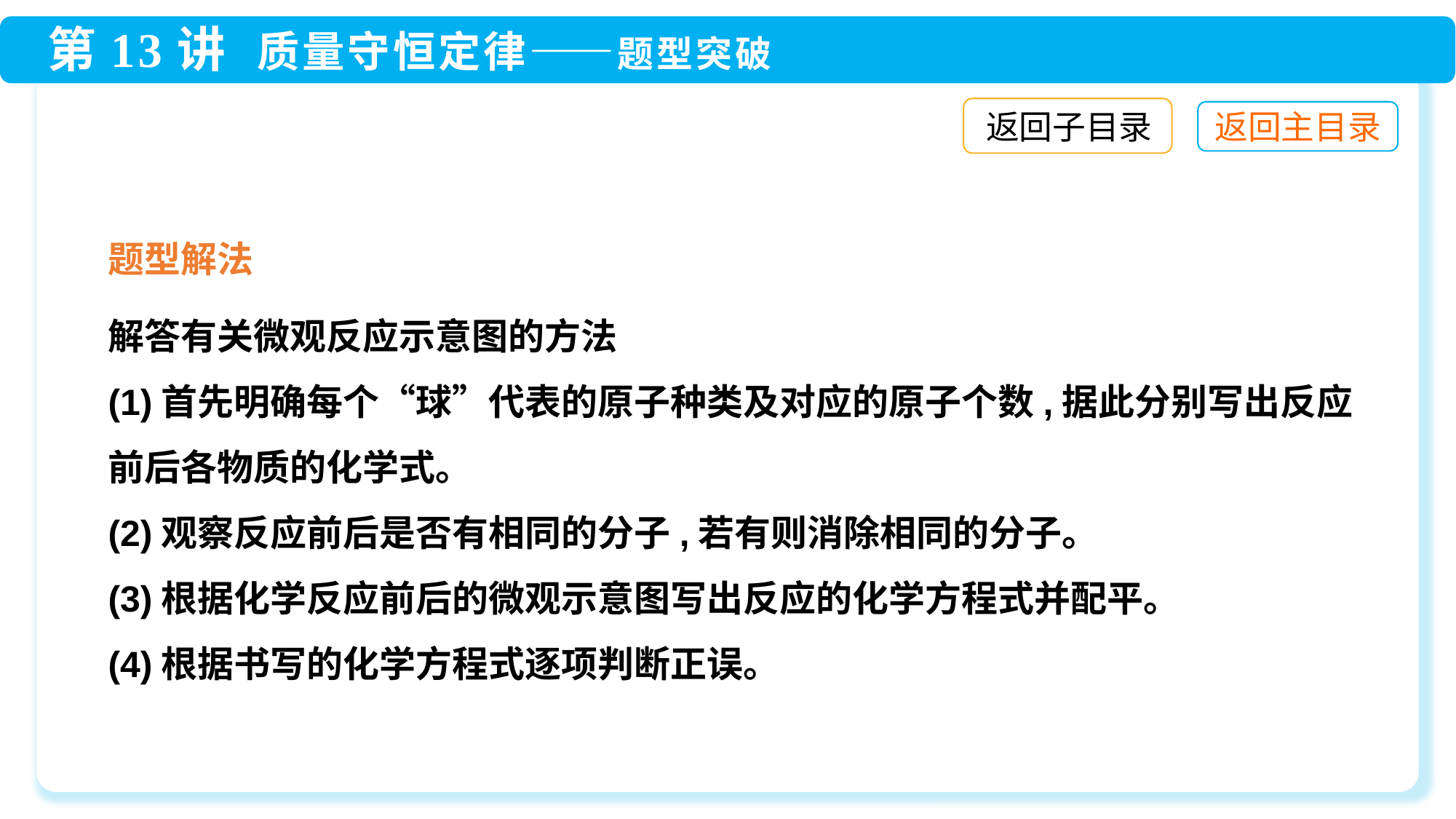

返回子目录
题型解法
解答有关微观反应示意图的方法
(1)首先明确每个“球”代表的原子种类及对应的原子个数,据此分别写出反应前后各物质的化学式。
(2)观察反应前后是否有相同的分子,若有则消除相同的分子。
(3)根据化学反应前后的微观示意图写出反应的化学方程式并配平。
(4)根据书写的化学方程式逐项判断正误。